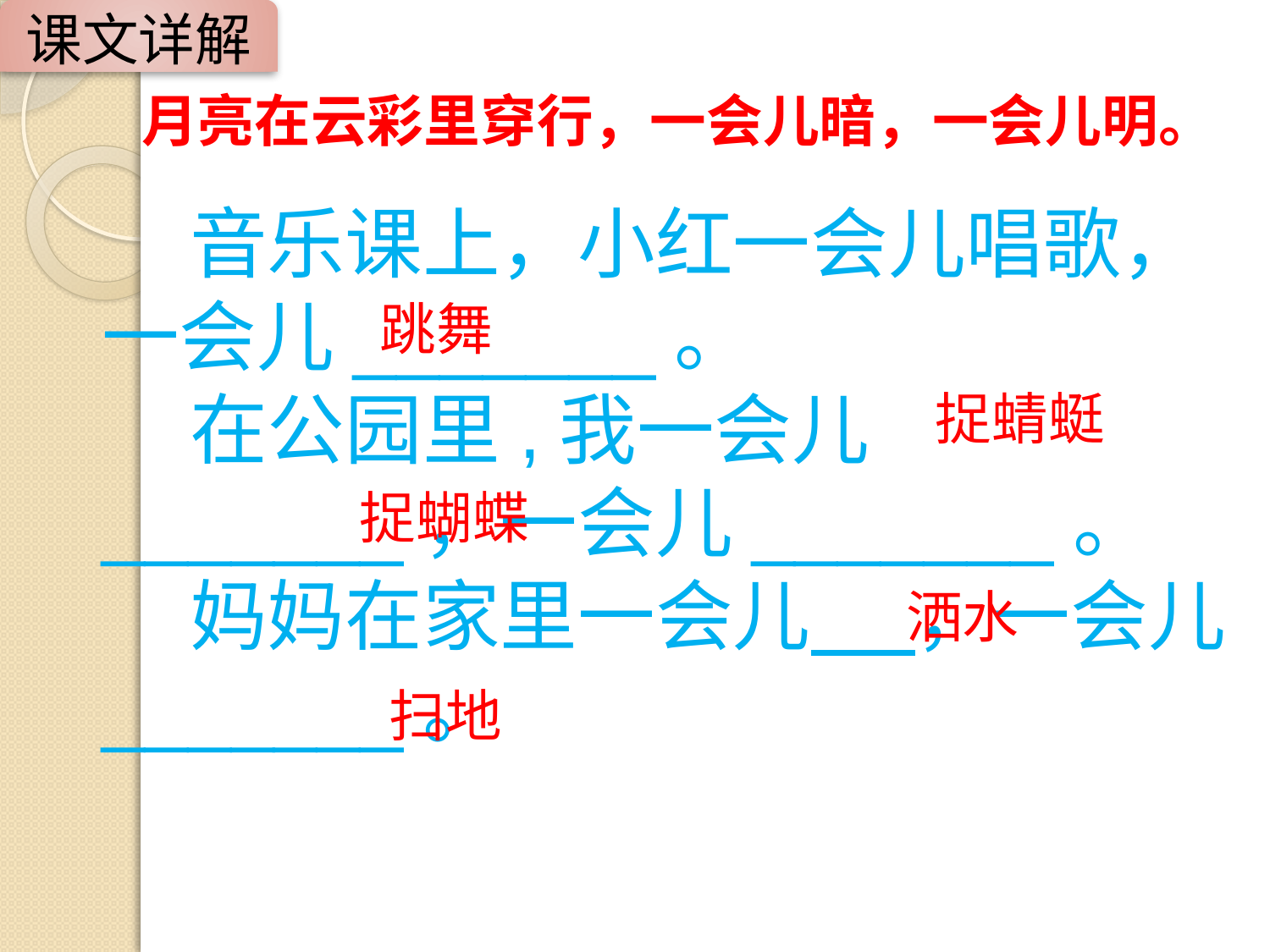

课文详解
月亮在云彩里穿行，一会儿暗，一会儿明。
    音乐课上，小红一会儿唱歌，一会儿_______。
    在公园里,我一会儿_______，一会儿_______。
    妈妈在家里一会儿      ，一会儿_______。

跳舞
捉蜻蜓
捉蝴蝶
洒水
扫地